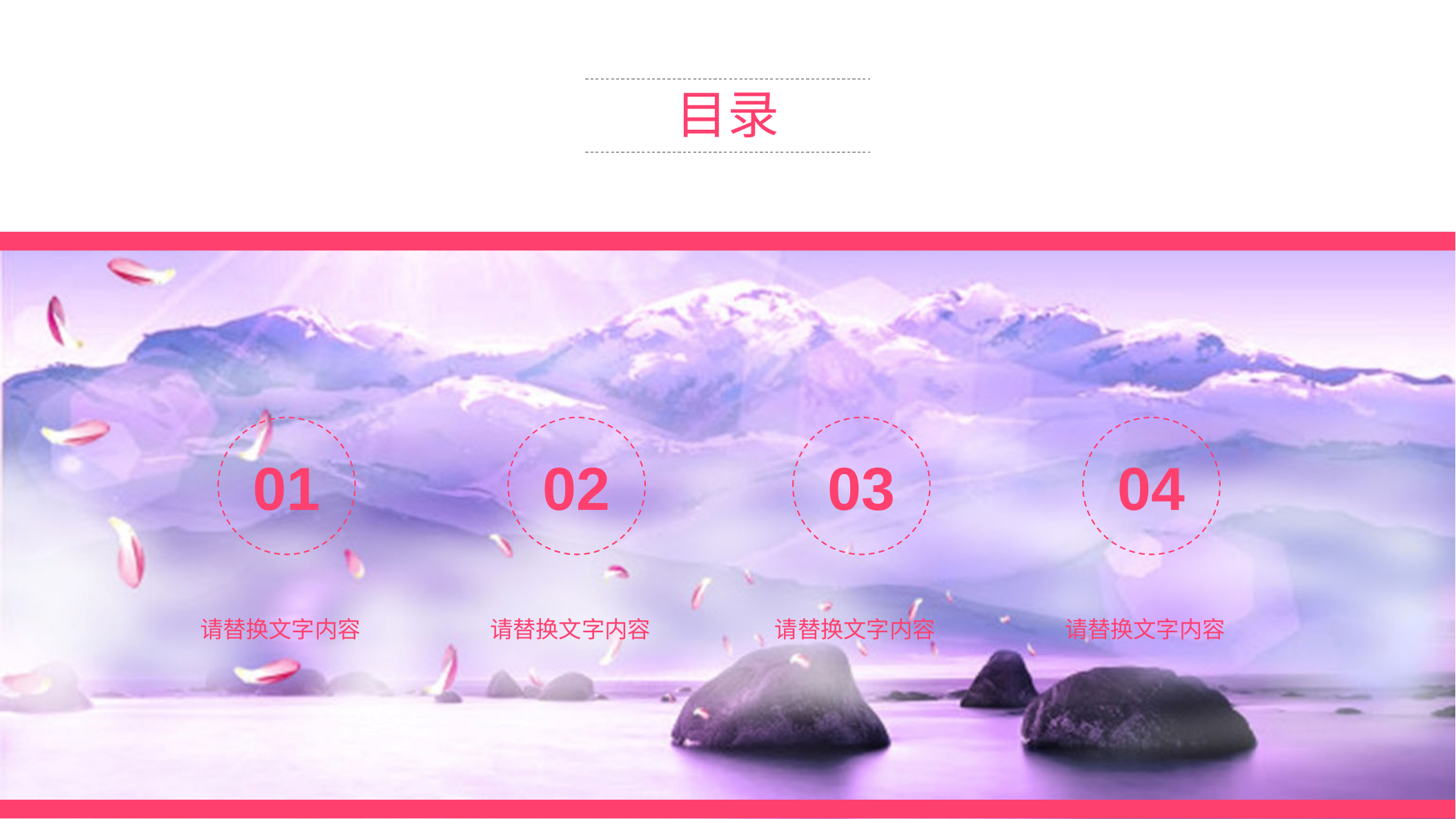

目录

01
02
03
04
请替换文字内容
请替换文字内容
请替换文字内容
请替换文字内容